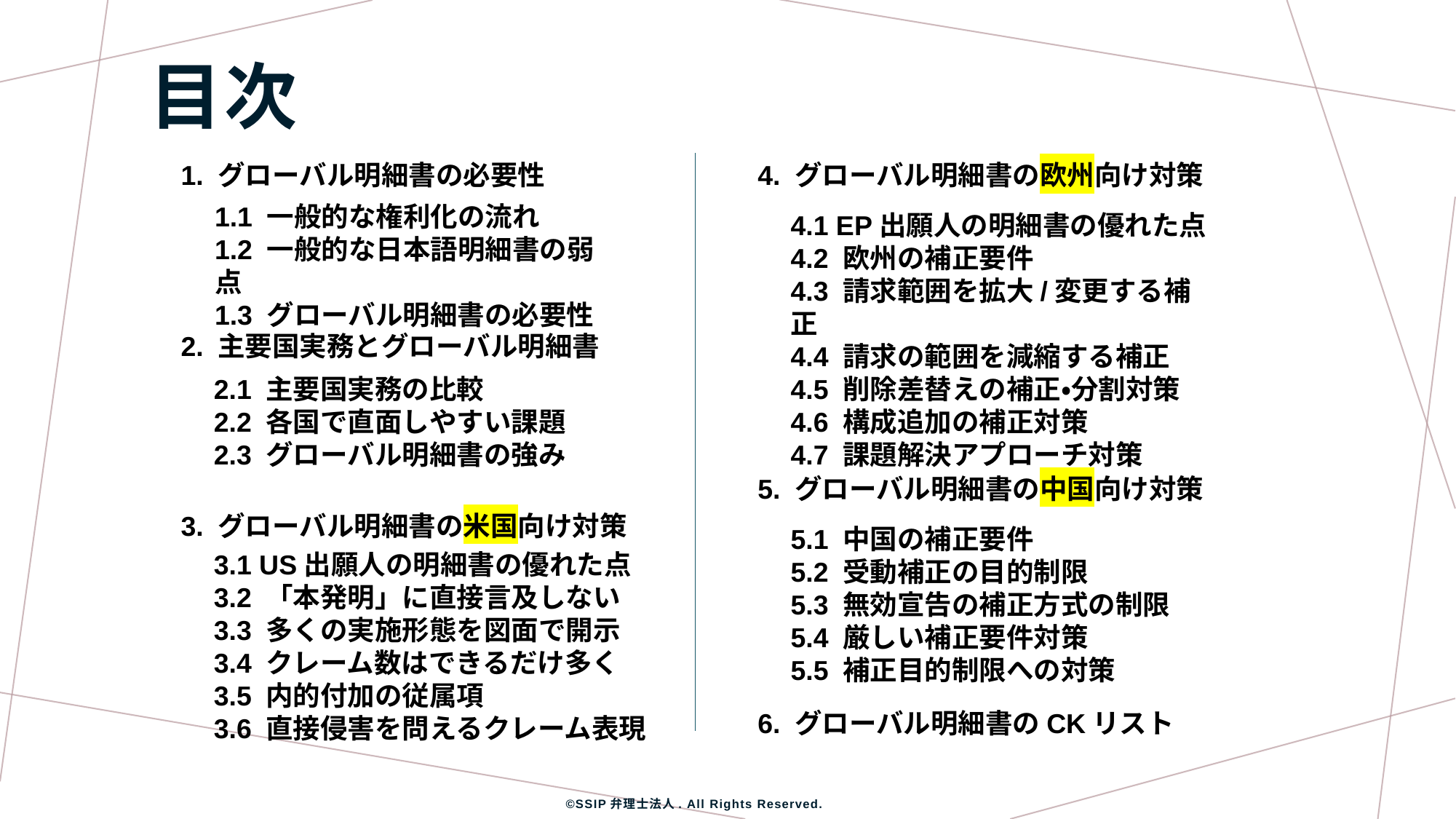

# 目次
1. グローバル明細書の必要性
4. グローバル明細書の欧州向け対策
1.1 一般的な権利化の流れ
1.2 一般的な日本語明細書の弱点
1.3 グローバル明細書の必要性
4.1 EP出願人の明細書の優れた点
4.2 欧州の補正要件
4.3 請求範囲を拡大/変更する補正
4.4 請求の範囲を減縮する補正
4.5 削除差替えの補正・分割対策
4.6 構成追加の補正対策
4.7 課題解決アプローチ対策
2. 主要国実務とグローバル明細書
2.1 主要国実務の比較
2.2 各国で直面しやすい課題
2.3 グローバル明細書の強み
5. グローバル明細書の中国向け対策
3. グローバル明細書の米国向け対策
5.1 中国の補正要件
5.2 受動補正の目的制限
5.3 無効宣告の補正方式の制限
5.4 厳しい補正要件対策
5.5 補正目的制限への対策

3.1 US出願人の明細書の優れた点
3.2 「本発明」に直接言及しない
3.3 多くの実施形態を図面で開示
3.4 クレーム数はできるだけ多く
3.5 内的付加の従属項
3.6 直接侵害を問えるクレーム表現
6. グローバル明細書のCKリスト
©SSIP弁理士法人. All Rights Reserved.